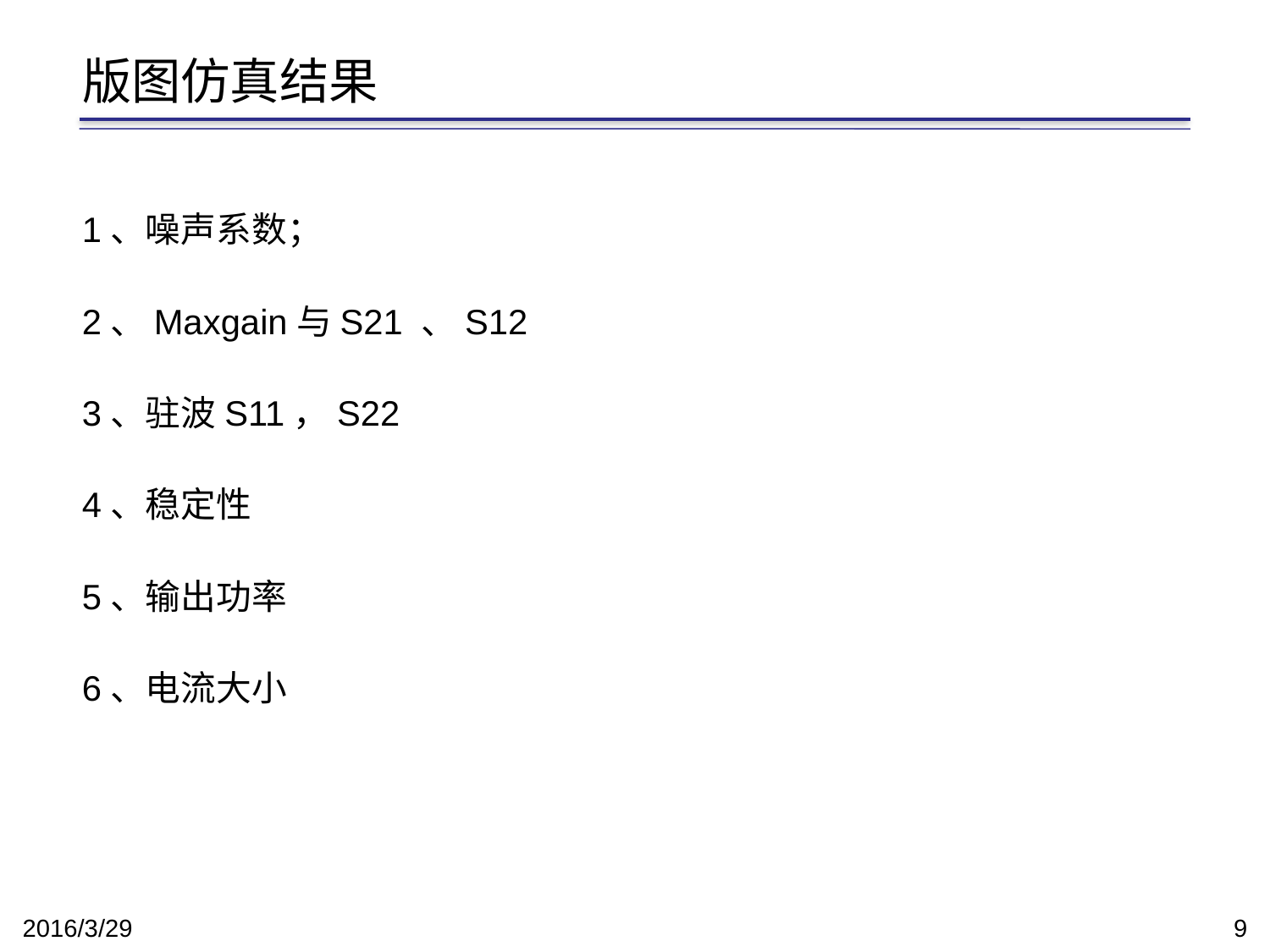

# 版图仿真结果
1、噪声系数；
2、Maxgain与S21 、S12
3、驻波S11，S22
4、稳定性
5、输出功率
6、电流大小
2016/3/29
9